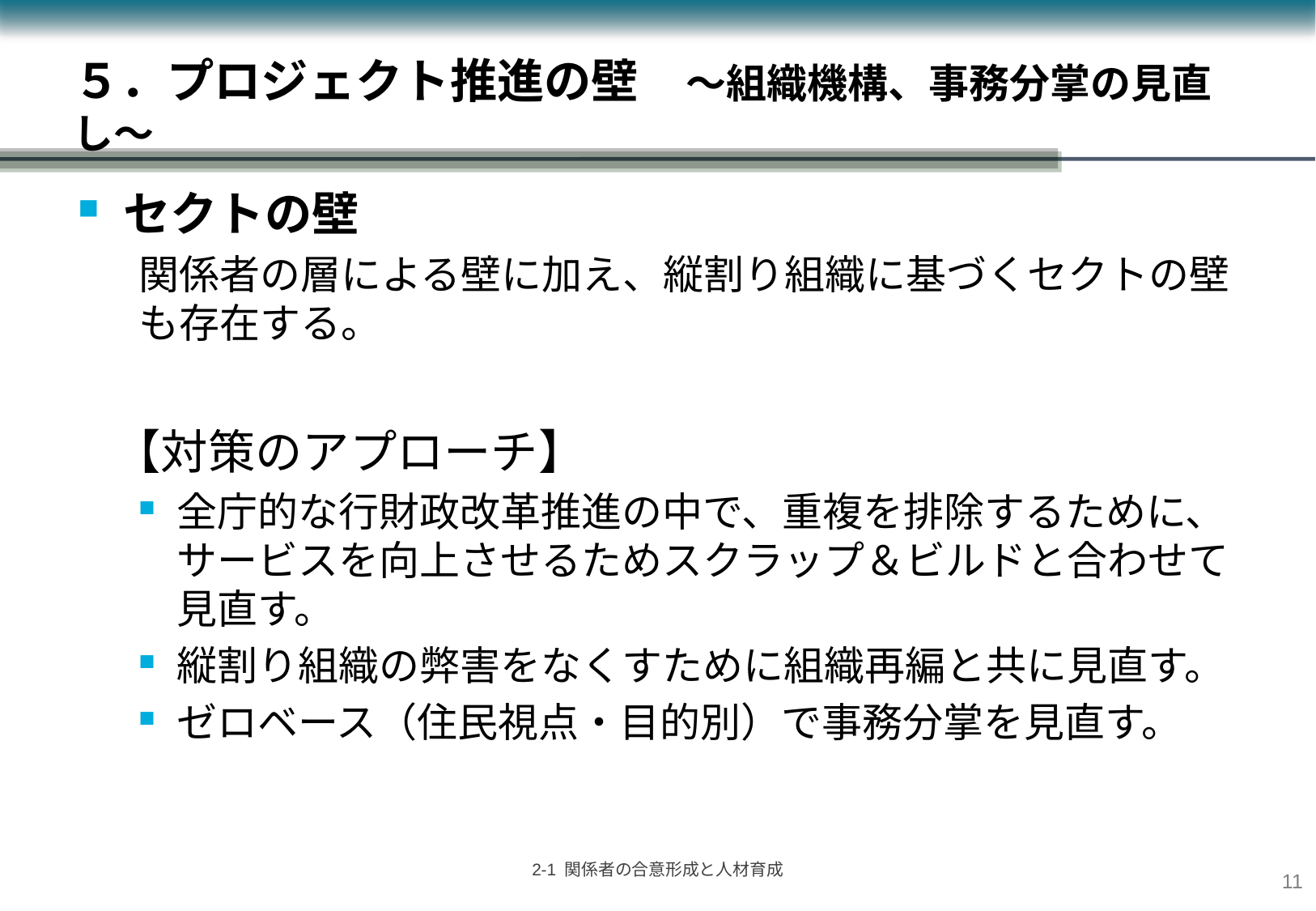

５．プロジェクト推進の壁　～組織機構、事務分掌の見直し～
セクトの壁
関係者の層による壁に加え、縦割り組織に基づくセクトの壁も存在する。

【対策のアプローチ】
全庁的な行財政改革推進の中で、重複を排除するために、サービスを向上させるためスクラップ＆ビルドと合わせて見直す。
縦割り組織の弊害をなくすために組織再編と共に見直す。
ゼロベース（住民視点・目的別）で事務分掌を見直す。

11
2-1 関係者の合意形成と人材育成